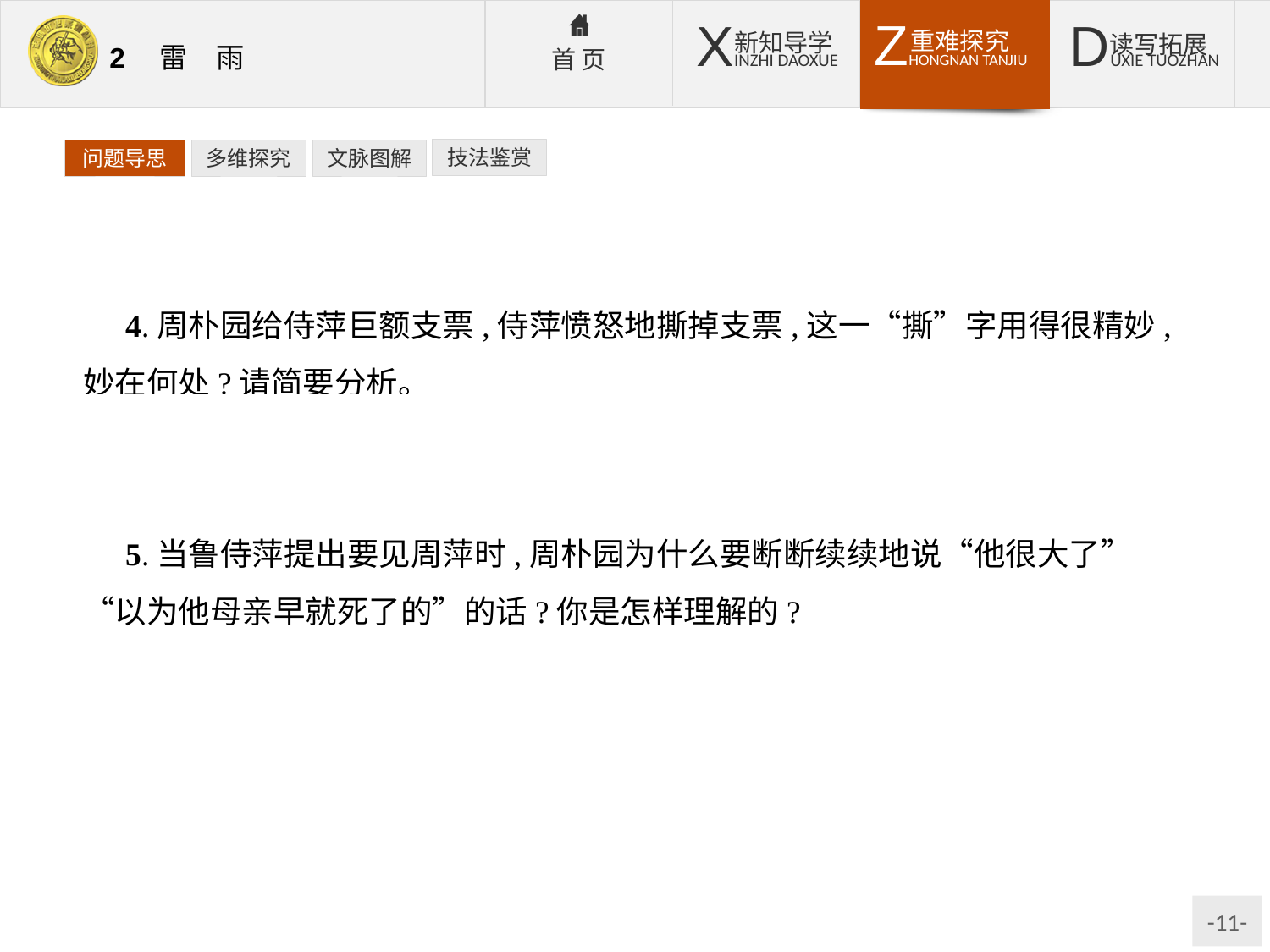

技法鉴赏
问题导思
多维探究
文脉图解
4.周朴园给侍萍巨额支票,侍萍愤怒地撕掉支票,这一“撕”字用得很精妙,妙在何处?请简要分析。
提示:表现了侍萍刚强而又有自尊的性格,钱并不是她想要的,钱是不能赎买人的罪恶的,这是鲁侍萍因人格受到侮辱而引发的愤怒,表现出对周朴园的蔑视。
5.当鲁侍萍提出要见周萍时,周朴园为什么要断断续续地说“他很大了”“以为他母亲早就死了的”的话?你是怎样理解的?
提示:周朴园担心鲁侍萍会在周萍面前揭露他的虚伪,破坏他“幸福”“体面”的家庭。